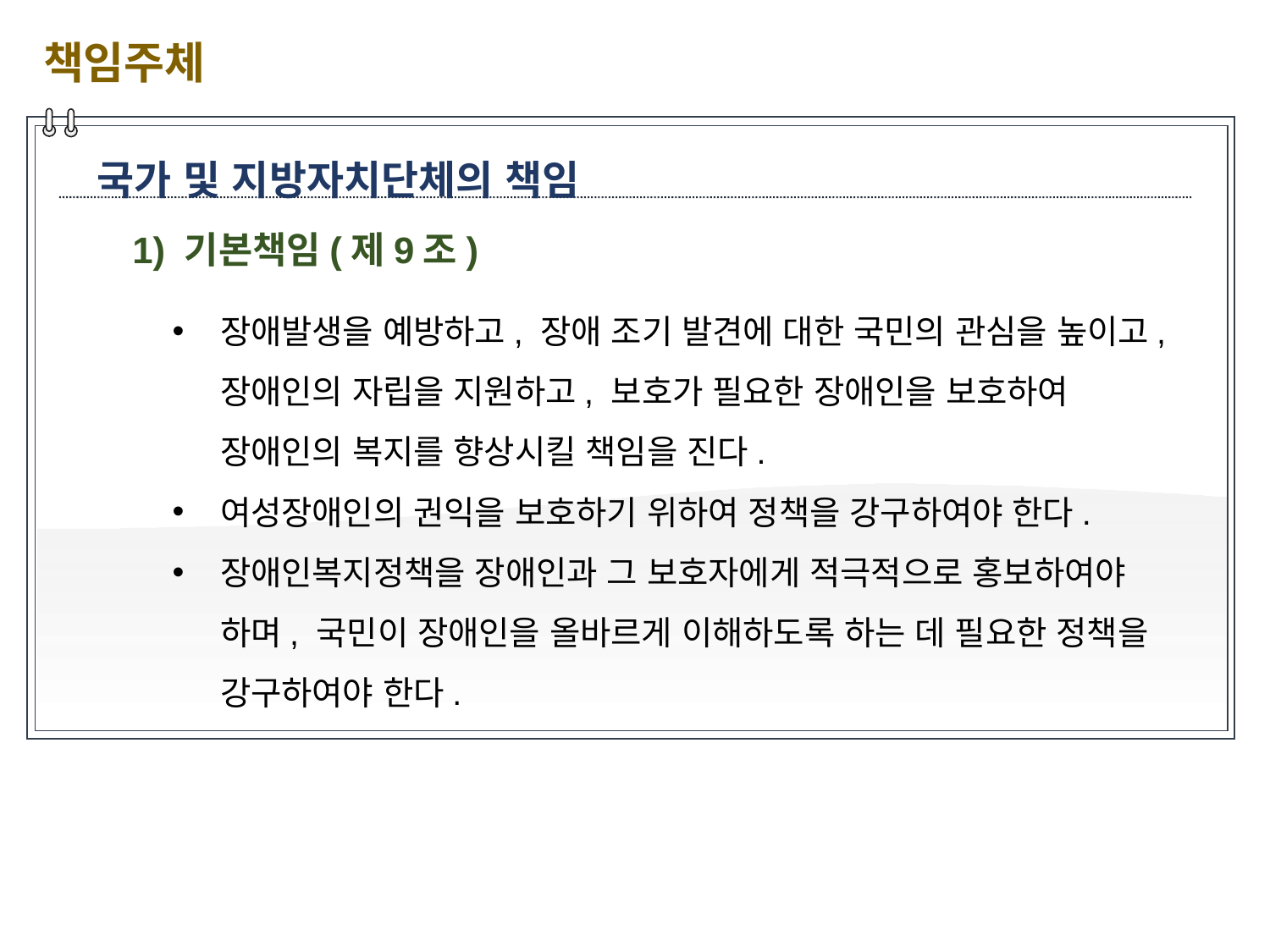

책임주체

국가 및 지방자치단체의 책임

1) 기본책임(제9조)
장애발생을 예방하고, 장애 조기 발견에 대한 국민의 관심을 높이고, 장애인의 자립을 지원하고, 보호가 필요한 장애인을 보호하여 장애인의 복지를 향상시킬 책임을 진다.
여성장애인의 권익을 보호하기 위하여 정책을 강구하여야 한다.
장애인복지정책을 장애인과 그 보호자에게 적극적으로 홍보하여야 하며, 국민이 장애인을 올바르게 이해하도록 하는 데 필요한 정책을 강구하여야 한다.